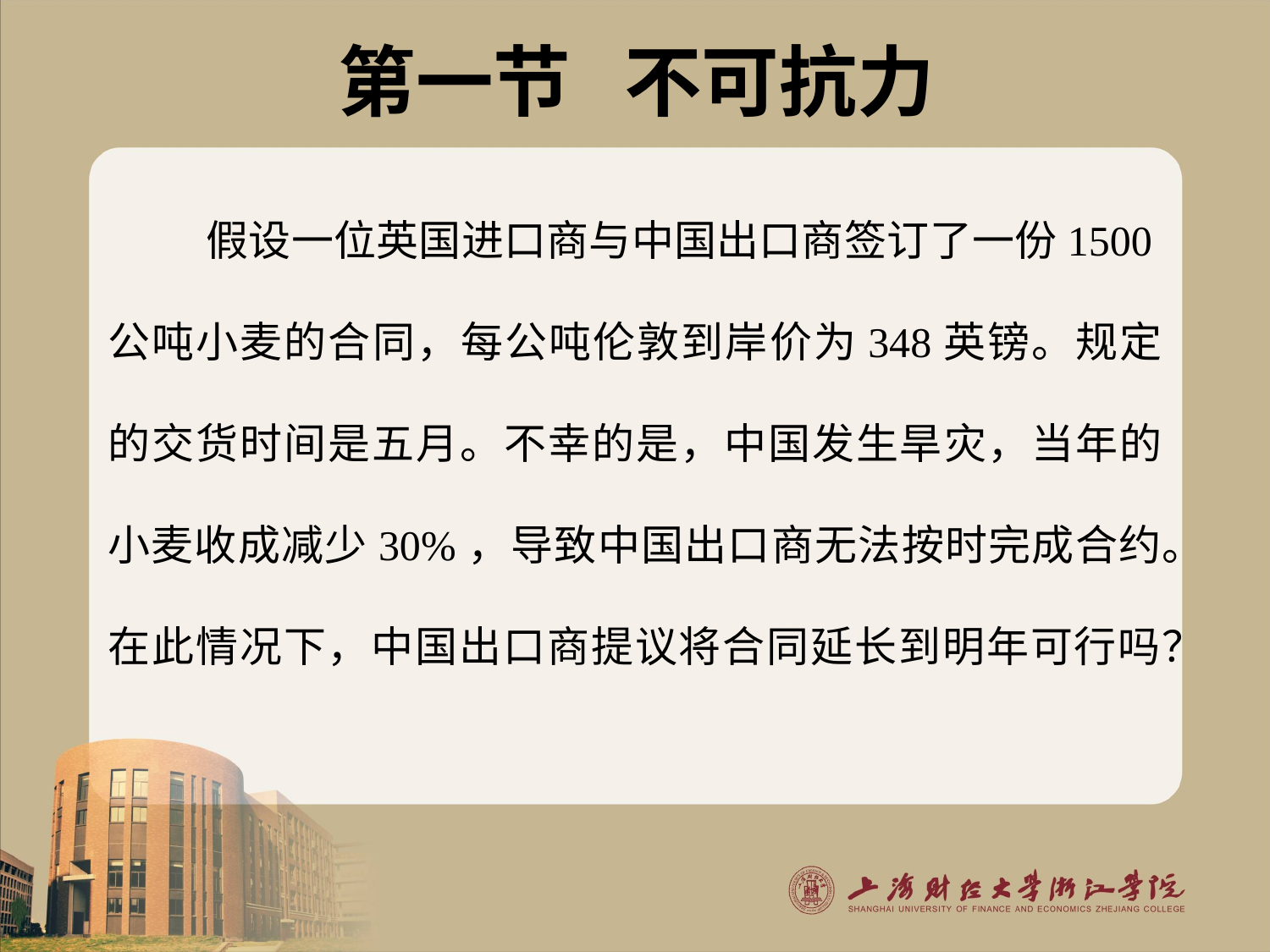

# 第一节   不可抗力
         假设一位英国进口商与中国出口商签订了一份1500公吨小麦的合同，每公吨伦敦到岸价为348英镑。规定的交货时间是五月。不幸的是，中国发生旱灾，当年的小麦收成减少30%，导致中国出口商无法按时完成合约。在此情况下，中国出口商提议将合同延长到明年可行吗？